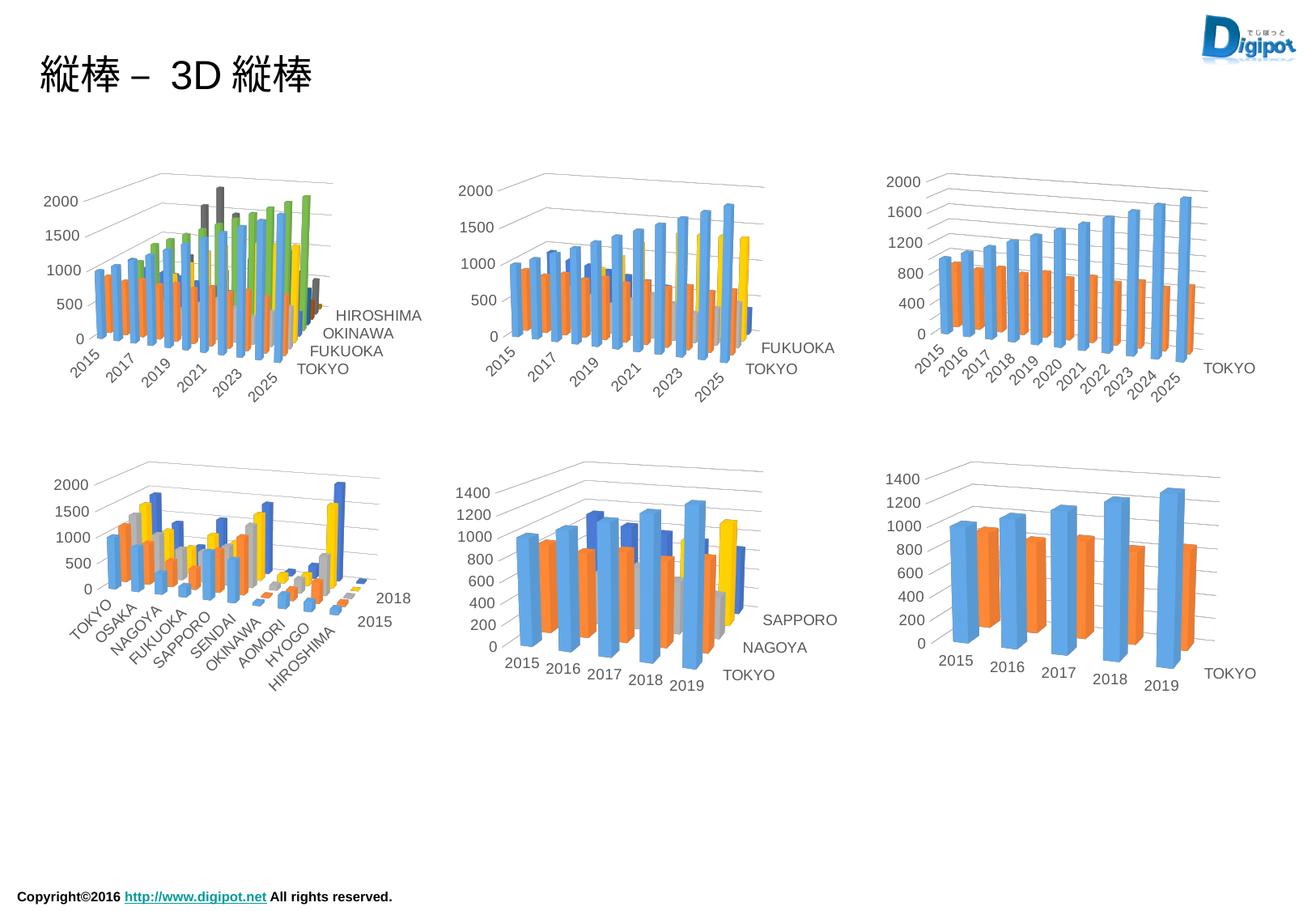

縦棒 – 3D縦棒

[unsupported chart]

[unsupported chart]

[unsupported chart]

[unsupported chart]

[unsupported chart]

[unsupported chart]